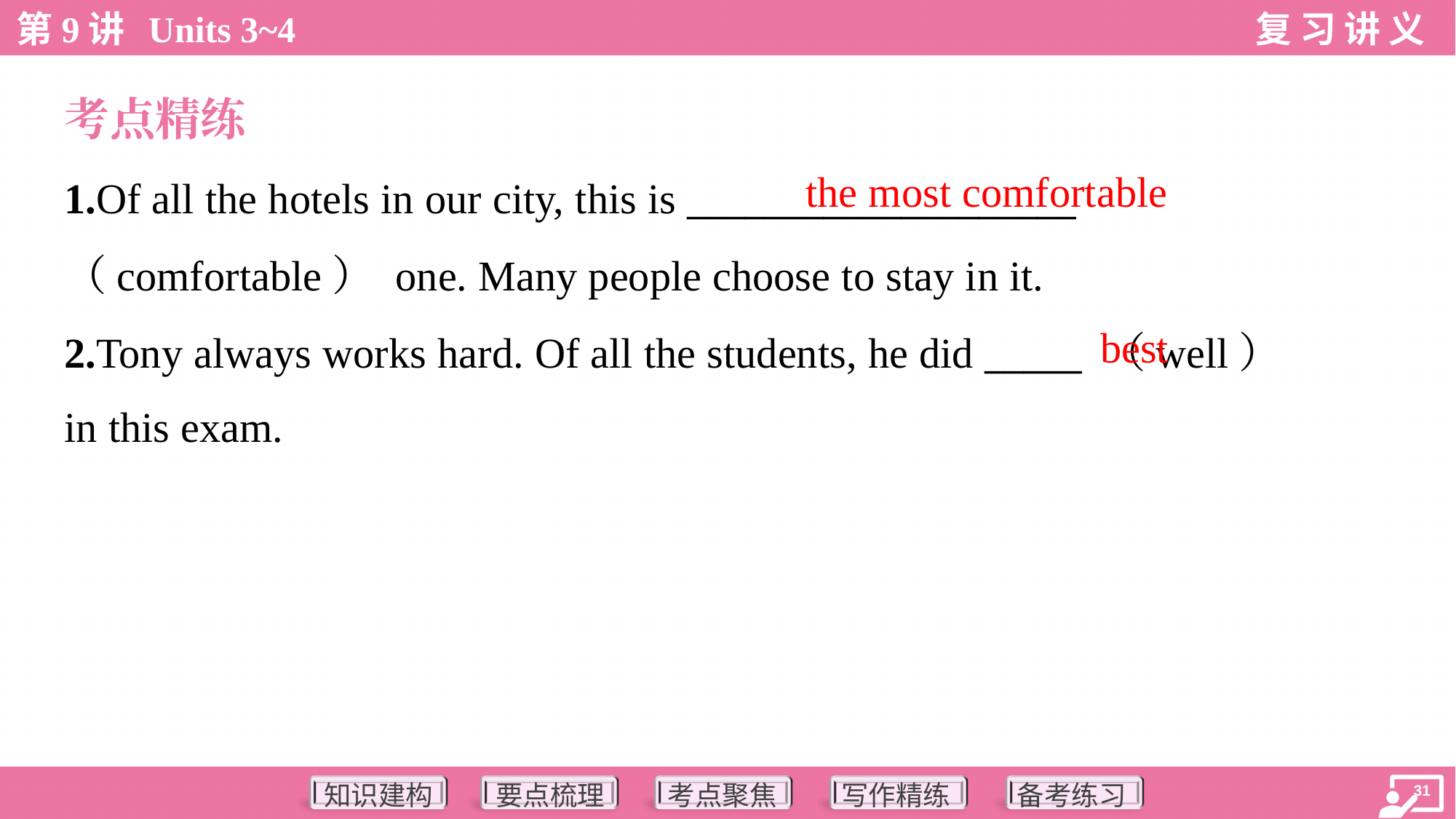

考点精练
the most comfortable
1.Of all the hotels in our city, this is ____________________
（comfortable） one. Many people choose to stay in it.
2.Tony always works hard. Of all the students, he did _____ （well）
in this exam.
best